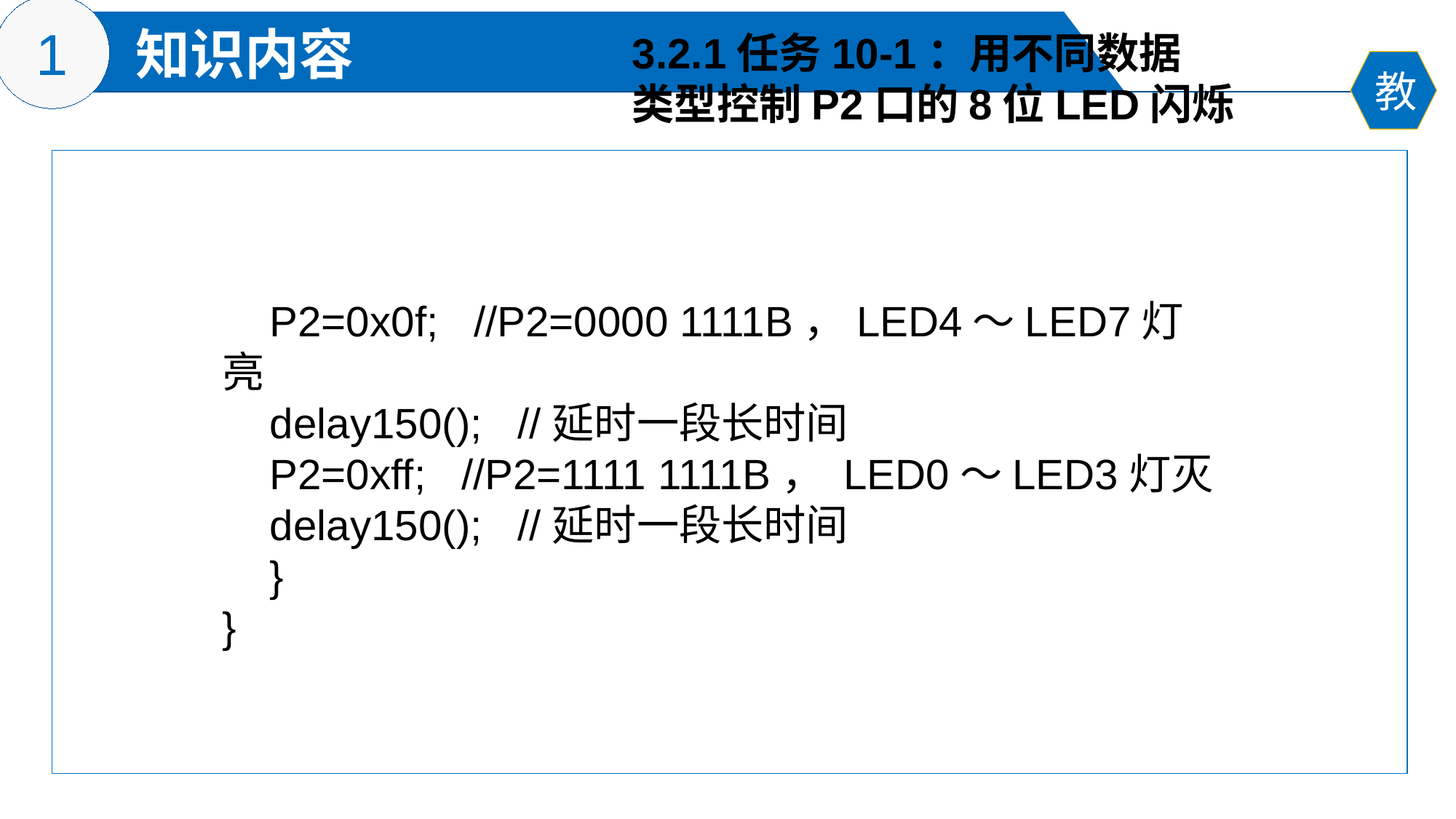

3.2.1任务10-1：用不同数据
类型控制P2口的8位LED闪烁
    P2=0x0f;   //P2=0000 1111B，LED4～LED7灯亮
    delay150();   //延时一段长时间
    P2=0xff;   //P2=1111 1111B， LED0～LED3灯灭
    delay150();   //延时一段长时间
    }
}